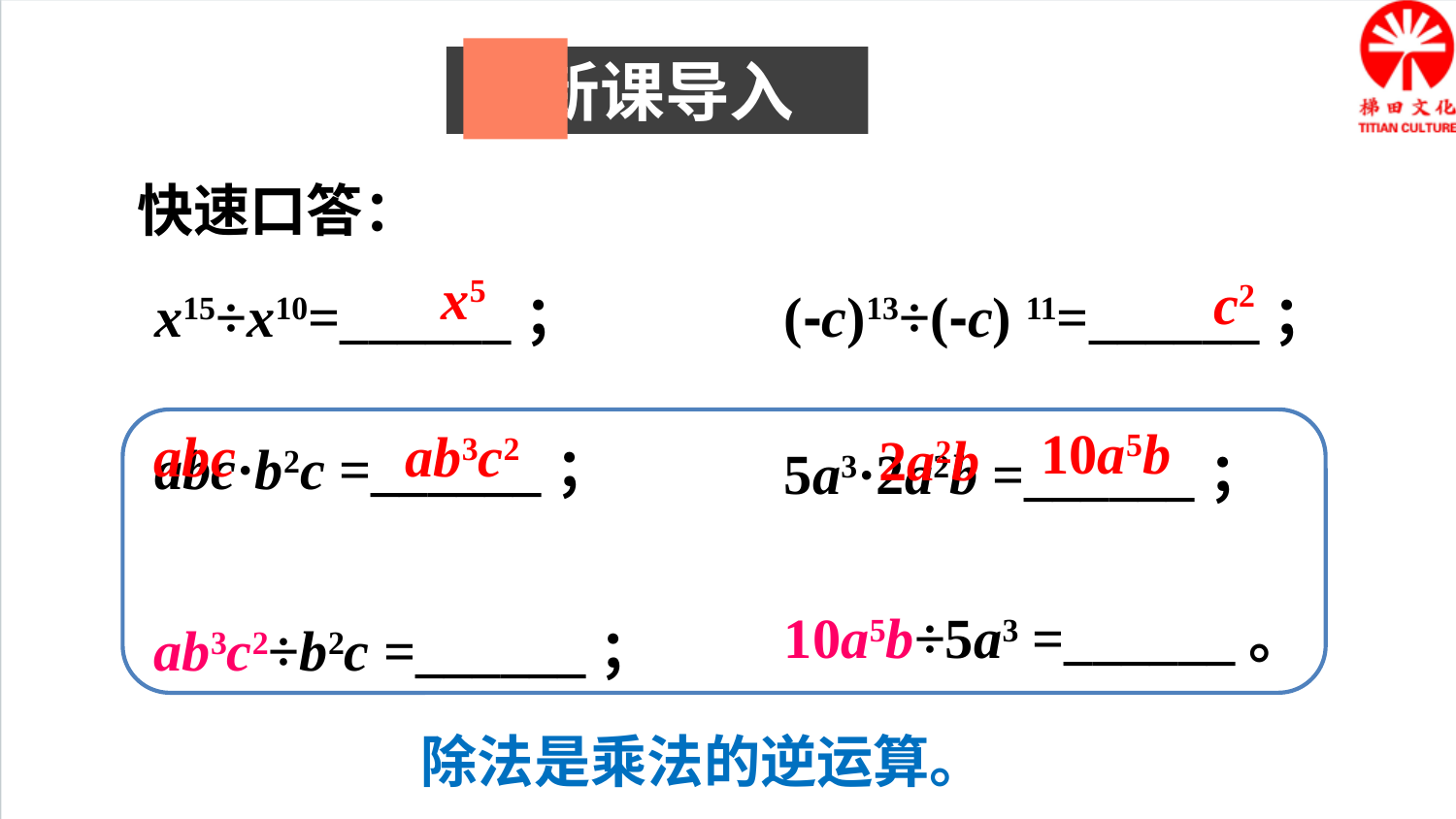

新课导入
快速口答：
x15÷x10=______；
(-c)13÷(-c) 11=______；
x5
c2
abc·b2c =______；
5a3·2a2b =______；

10a5b
abc
ab3c2
2a2b
ab3c2÷b2c =______；
10a5b÷5a3 =______。
除法是乘法的逆运算。